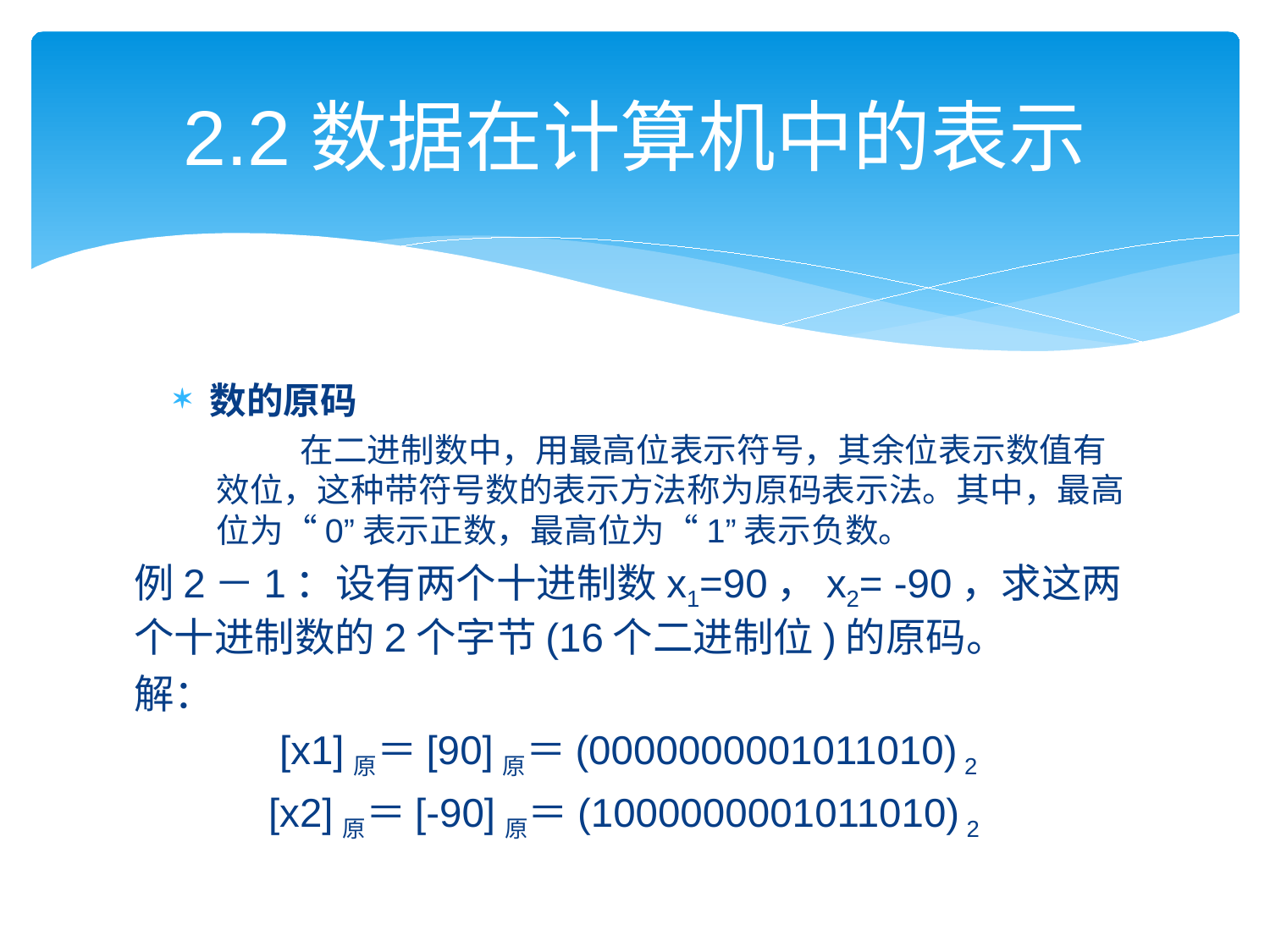

# 2.2数据在计算机中的表示
数的原码
          在二进制数中，用最高位表示符号，其余位表示数值有效位，这种带符号数的表示方法称为原码表示法。其中，最高位为“0”表示正数，最高位为“1”表示负数。
例2－1：设有两个十进制数x1=90，x2= -90，求这两个十进制数的2个字节(16个二进制位)的原码。
解：
             [x1]原＝[90]原＝(0000000001011010) 2
            [x2]原＝[-90]原＝(1000000001011010) 2